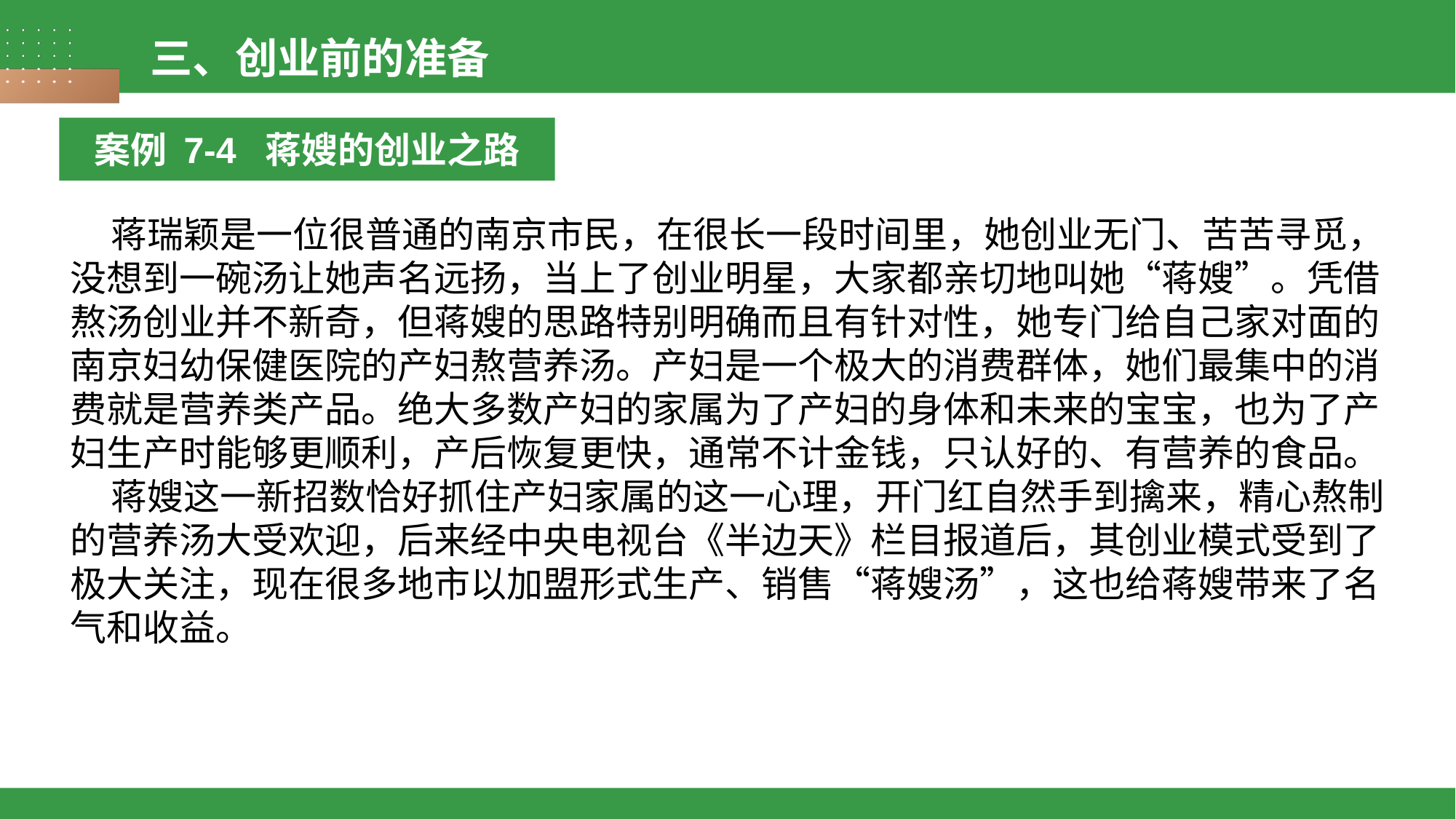

三、创业前的准备
案例 7-4  蒋嫂的创业之路
    蒋瑞颖是一位很普通的南京市民，在很长一段时间里，她创业无门、苦苦寻觅，没想到一碗汤让她声名远扬，当上了创业明星，大家都亲切地叫她“蒋嫂”。凭借熬汤创业并不新奇，但蒋嫂的思路特别明确而且有针对性，她专门给自己家对面的南京妇幼保健医院的产妇熬营养汤。产妇是一个极大的消费群体，她们最集中的消费就是营养类产品。绝大多数产妇的家属为了产妇的身体和未来的宝宝，也为了产妇生产时能够更顺利，产后恢复更快，通常不计金钱，只认好的、有营养的食品。
    蒋嫂这一新招数恰好抓住产妇家属的这一心理，开门红自然手到擒来，精心熬制的营养汤大受欢迎，后来经中央电视台《半边天》栏目报道后，其创业模式受到了极大关注，现在很多地市以加盟形式生产、销售“蒋嫂汤”，这也给蒋嫂带来了名气和收益。